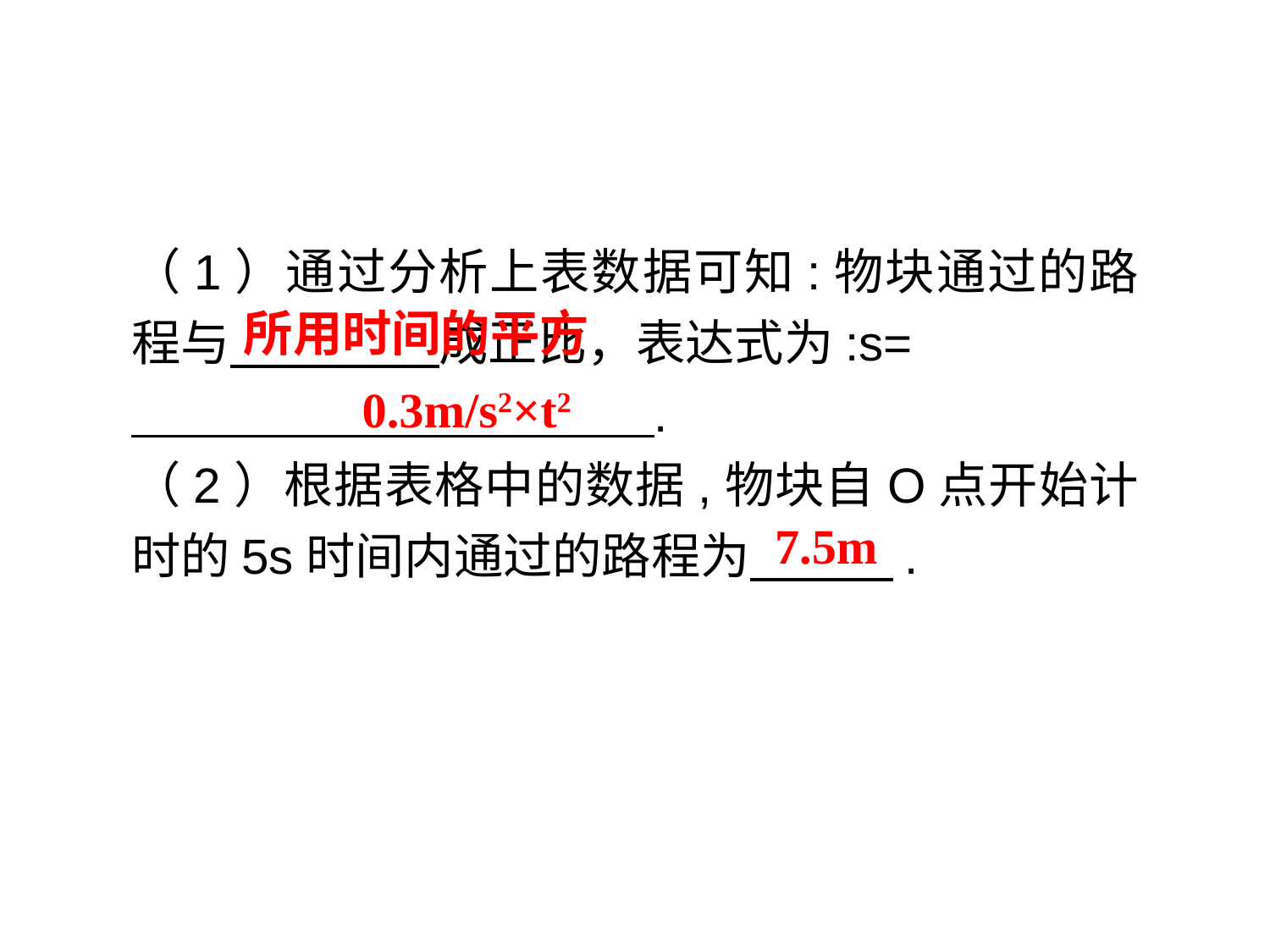

（1）通过分析上表数据可知:物块通过的路程与                   成正比，表达式为:s=.
                                      .
（2）根据表格中的数据,物块自O点开始计时的5s时间内通过的路程为             .
所用时间的平方
0.3m/s2×t2
7.5m